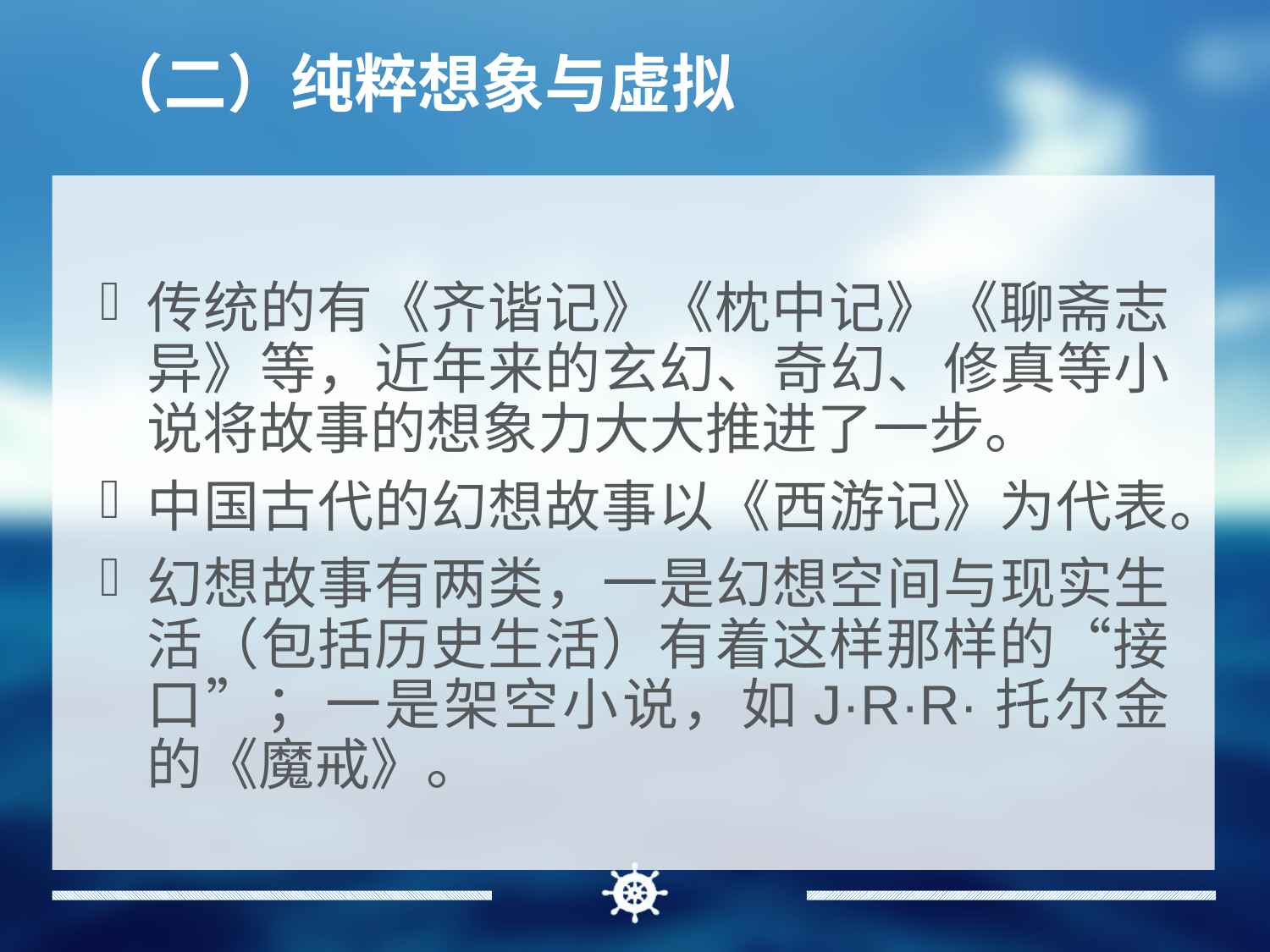

# （二）纯粹想象与虚拟

传统的有《齐谐记》《枕中记》《聊斋志异》等，近年来的玄幻、奇幻、修真等小说将故事的想象力大大推进了一步。
中国古代的幻想故事以《西游记》为代表。
幻想故事有两类，一是幻想空间与现实生活（包括历史生活）有着这样那样的“接口”；一是架空小说，如J·R·R·托尔金的《魔戒》。